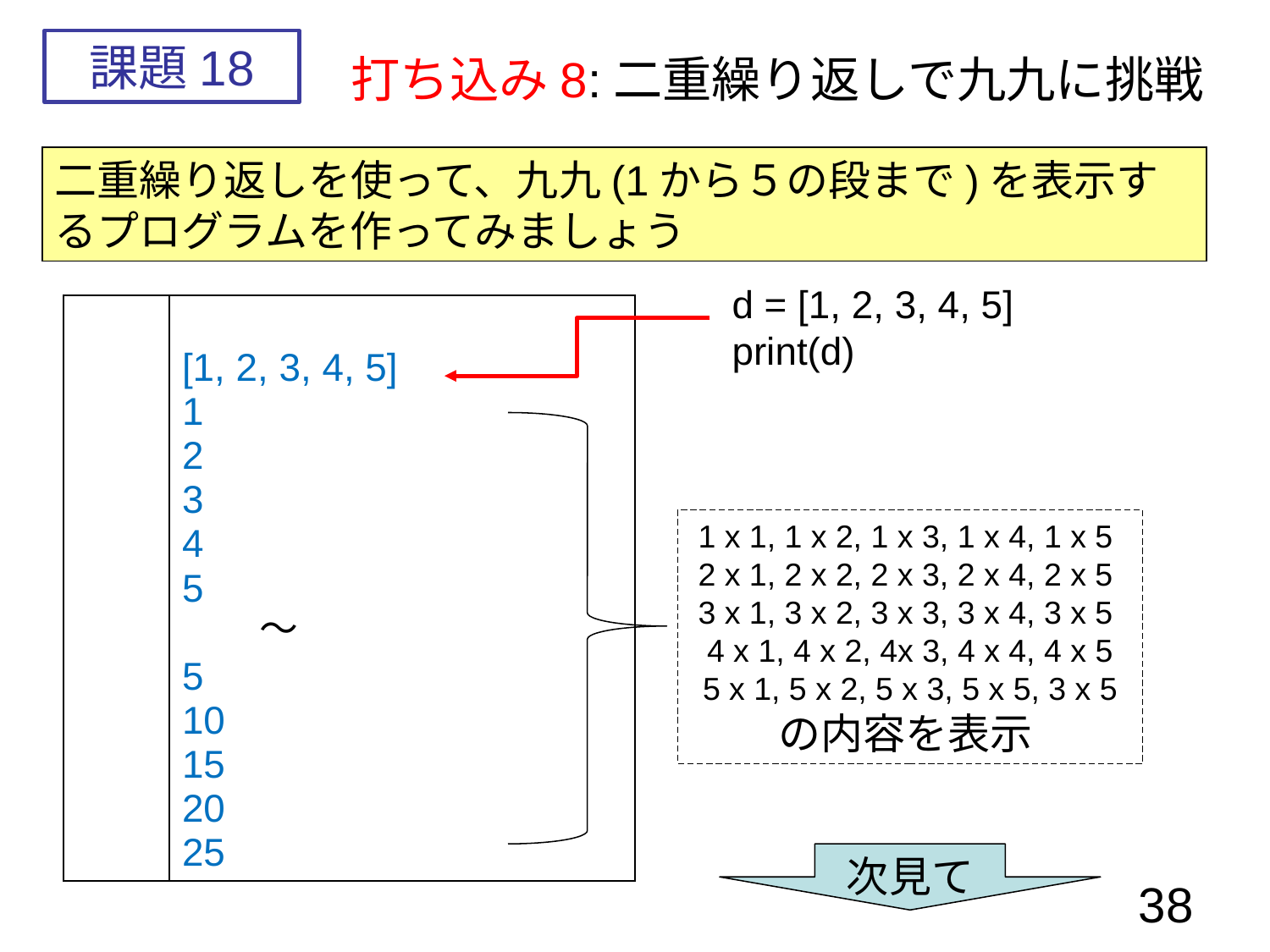

課題18
打ち込み8:二重繰り返しで九九に挑戦
二重繰り返しを使って、九九(1から５の段まで)を表示するプログラムを作ってみましょう
d = [1, 2, 3, 4, 5]
print(d)
|  | [1, 2, 3, 4, 5] 1 2 3 4 5 　　～ 5 10 15 20 25 |
| --- | --- |

1 x 1, 1 x 2, 1 x 3, 1 x 4, 1 x 5
2 x 1, 2 x 2, 2 x 3, 2 x 4, 2 x 5
3 x 1, 3 x 2, 3 x 3, 3 x 4, 3 x 5
4 x 1, 4 x 2, 4x 3, 4 x 4, 4 x 5
5 x 1, 5 x 2, 5 x 3, 5 x 5, 3 x 5
の内容を表示
次見て
38